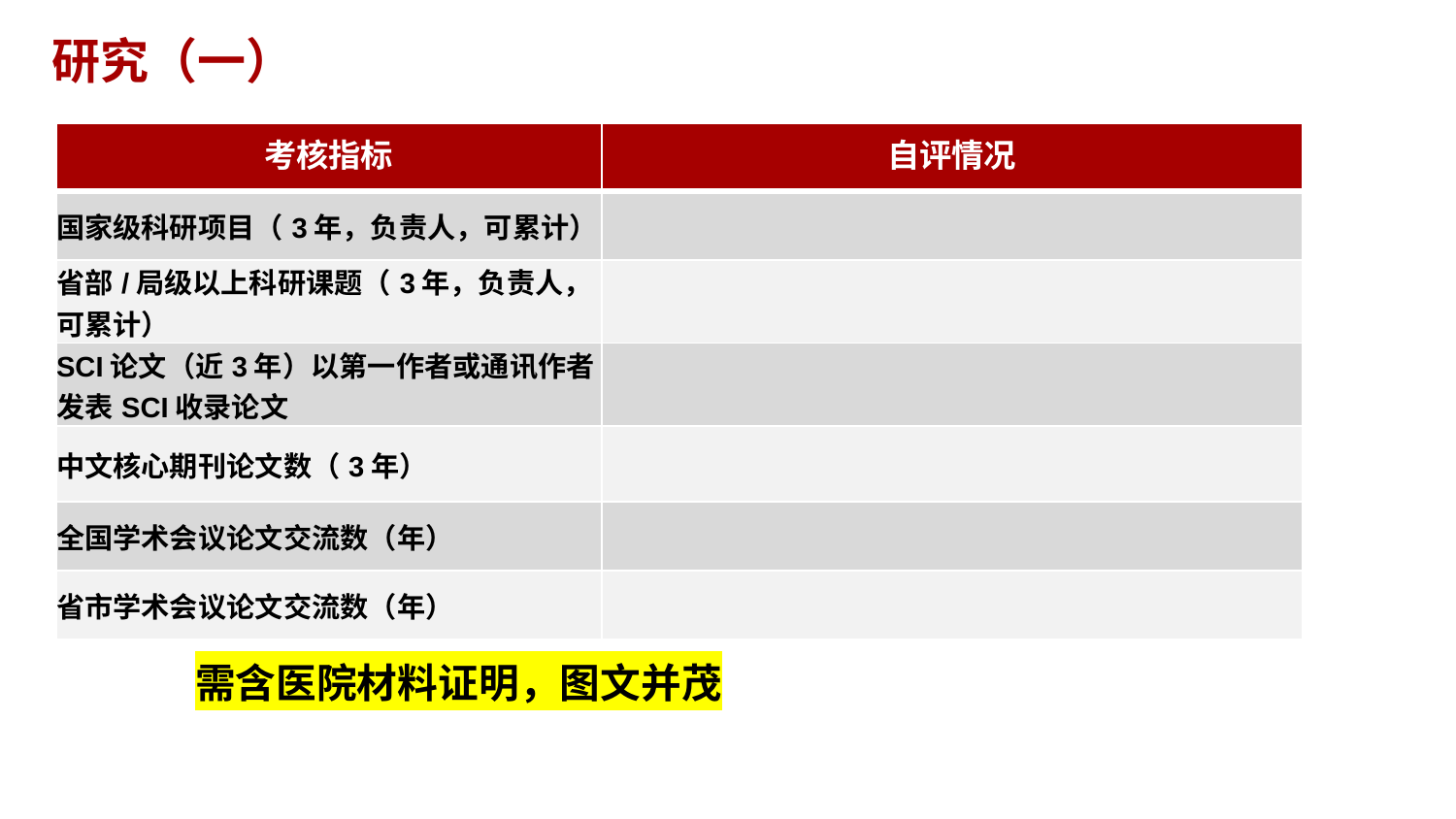

# 研究（一）
| 考核指标 | 自评情况 |
| --- | --- |
| 国家级科研项目（3年，负责人，可累计） |  |
| 省部/局级以上科研课题（3年，负责人，可累计） |  |
| SCI论文（近3年）以第一作者或通讯作者发表SCI收录论文 |  |
| 中文核心期刊论文数（3年） |  |
| 全国学术会议论文交流数（年） |  |
| 省市学术会议论文交流数（年） |  |
需含医院材料证明，图文并茂